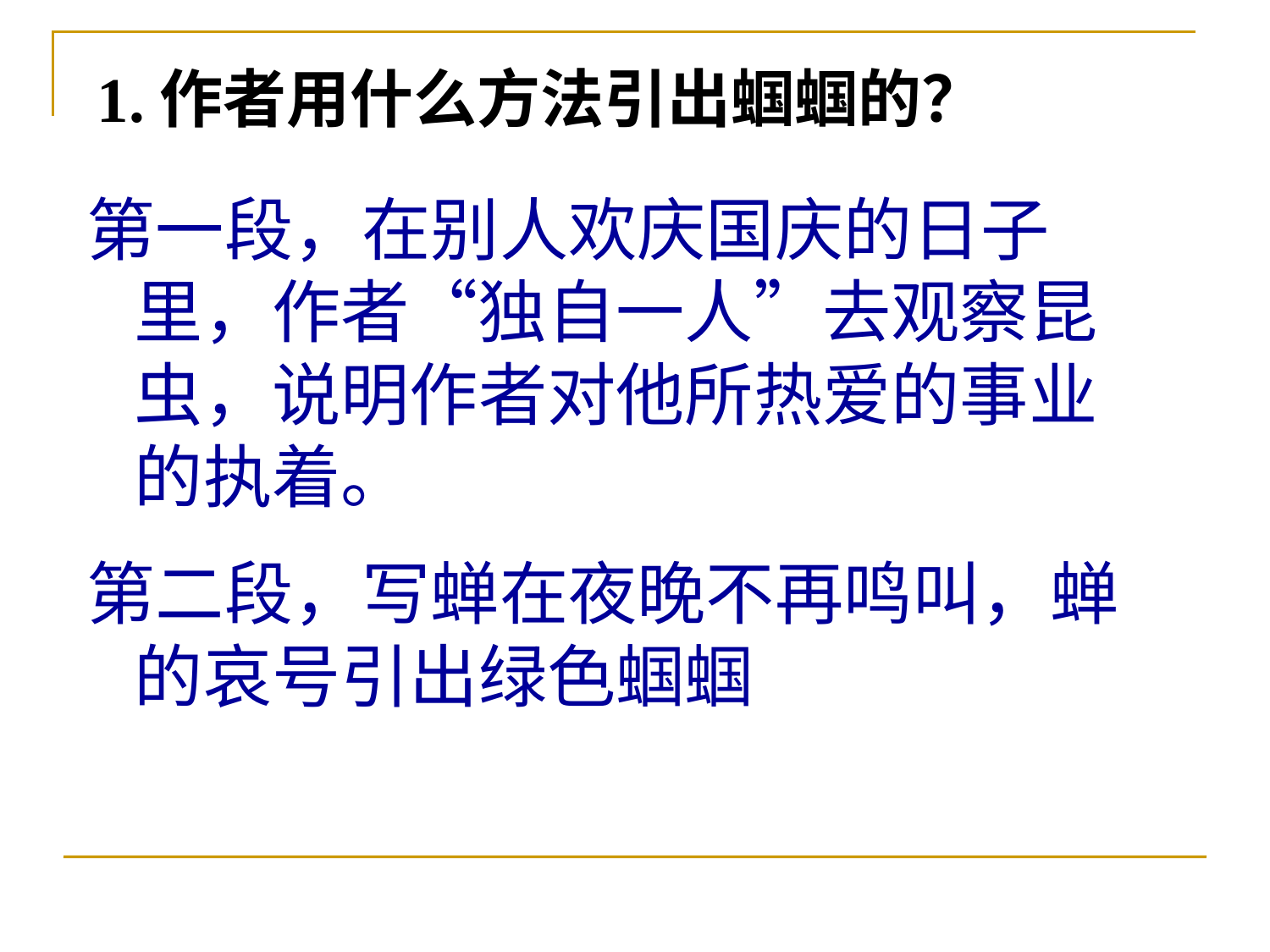

1.作者用什么方法引出蝈蝈的？
第一段，在别人欢庆国庆的日子里，作者“独自一人”去观察昆虫，说明作者对他所热爱的事业的执着。
第二段，写蝉在夜晚不再鸣叫，蝉的哀号引出绿色蝈蝈